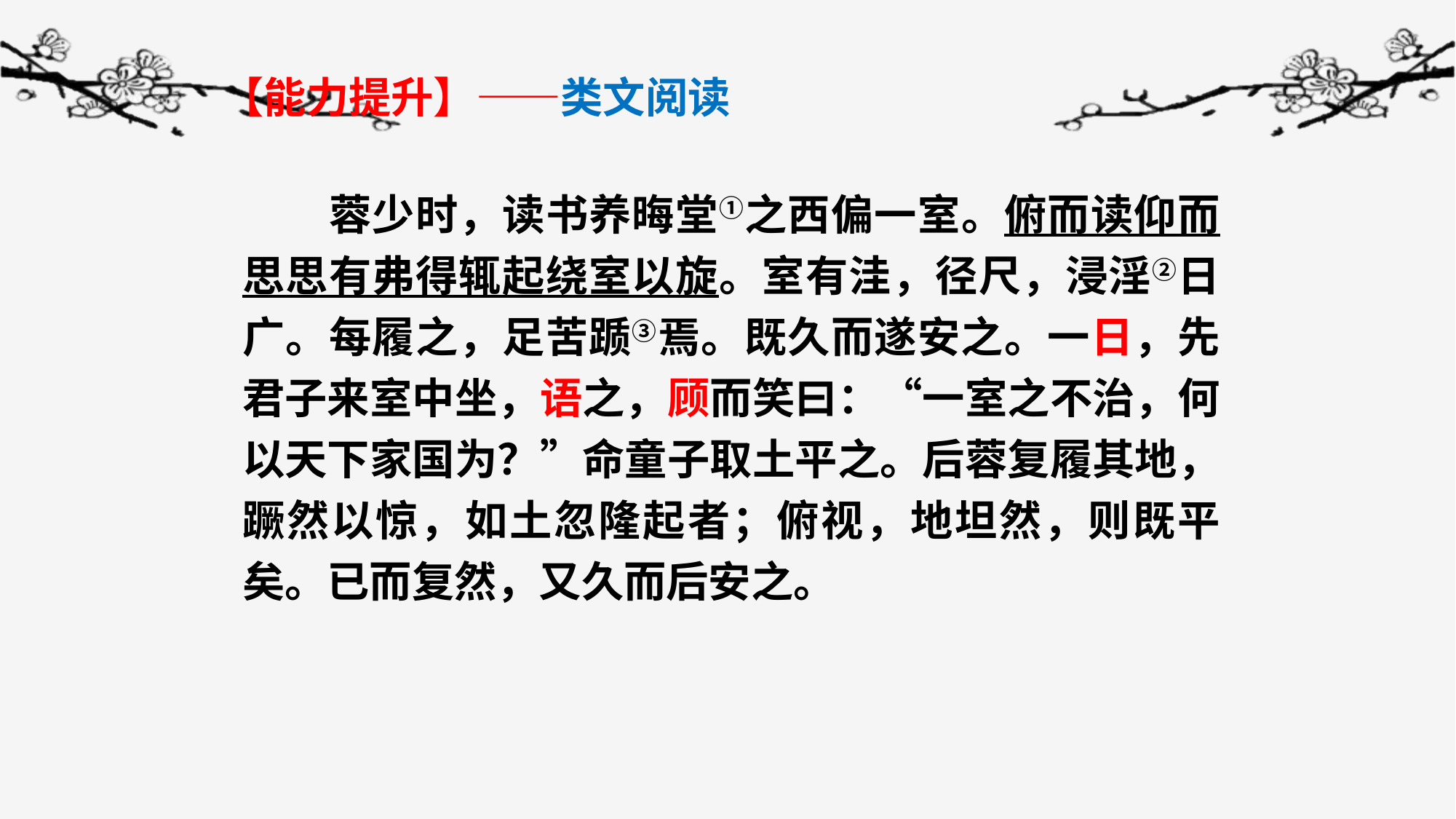

【能力提升】——类文阅读
　　蓉少时，读书养晦堂①之西偏一室。俯而读仰而思思有弗得辄起绕室以旋。室有洼，径尺，浸淫②日广。每履之，足苦踬③焉。既久而遂安之。一日，先君子来室中坐，语之，顾而笑曰：“一室之不治，何以天下家国为？”命童子取土平之。后蓉复履其地，蹶然以惊，如土忽隆起者；俯视，地坦然，则既平矣。已而复然，又久而后安之。